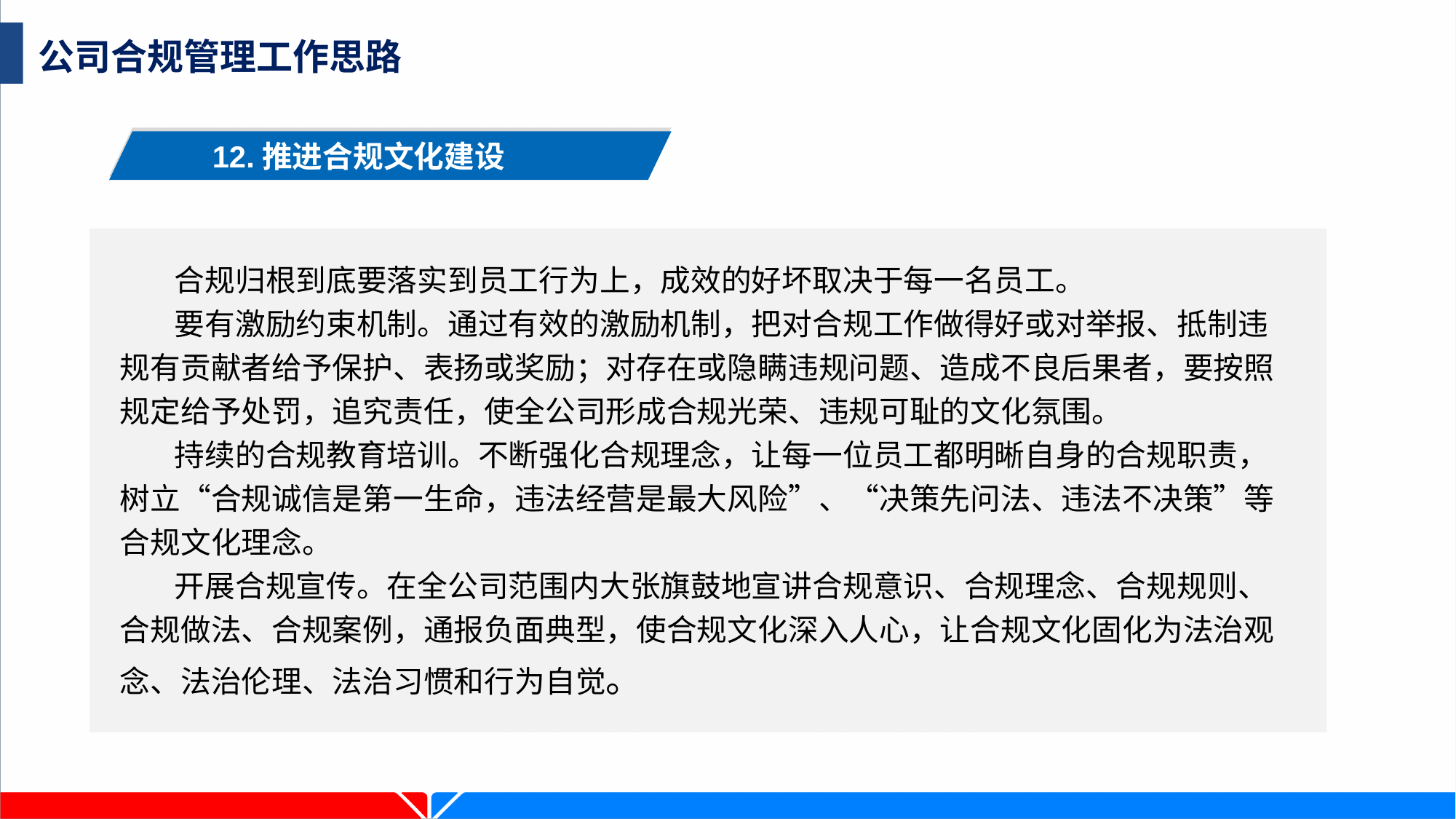

公司合规管理工作思路

12.推进合规文化建设

合规归根到底要落实到员工行为上，成效的好坏取决于每一名员工。
要有激励约束机制。通过有效的激励机制，把对合规工作做得好或对举报、抵制违规有贡献者给予保护、表扬或奖励；对存在或隐瞒违规问题、造成不良后果者，要按照规定给予处罚，追究责任，使全公司形成合规光荣、违规可耻的文化氛围。
持续的合规教育培训。不断强化合规理念，让每一位员工都明晰自身的合规职责，树立“合规诚信是第一生命，违法经营是最大风险”、“决策先问法、违法不决策”等合规文化理念。
开展合规宣传。在全公司范围内大张旗鼓地宣讲合规意识、合规理念、合规规则、合规做法、合规案例，通报负面典型，使合规文化深入人心，让合规文化固化为法治观念、法治伦理、法治习惯和行为自觉。